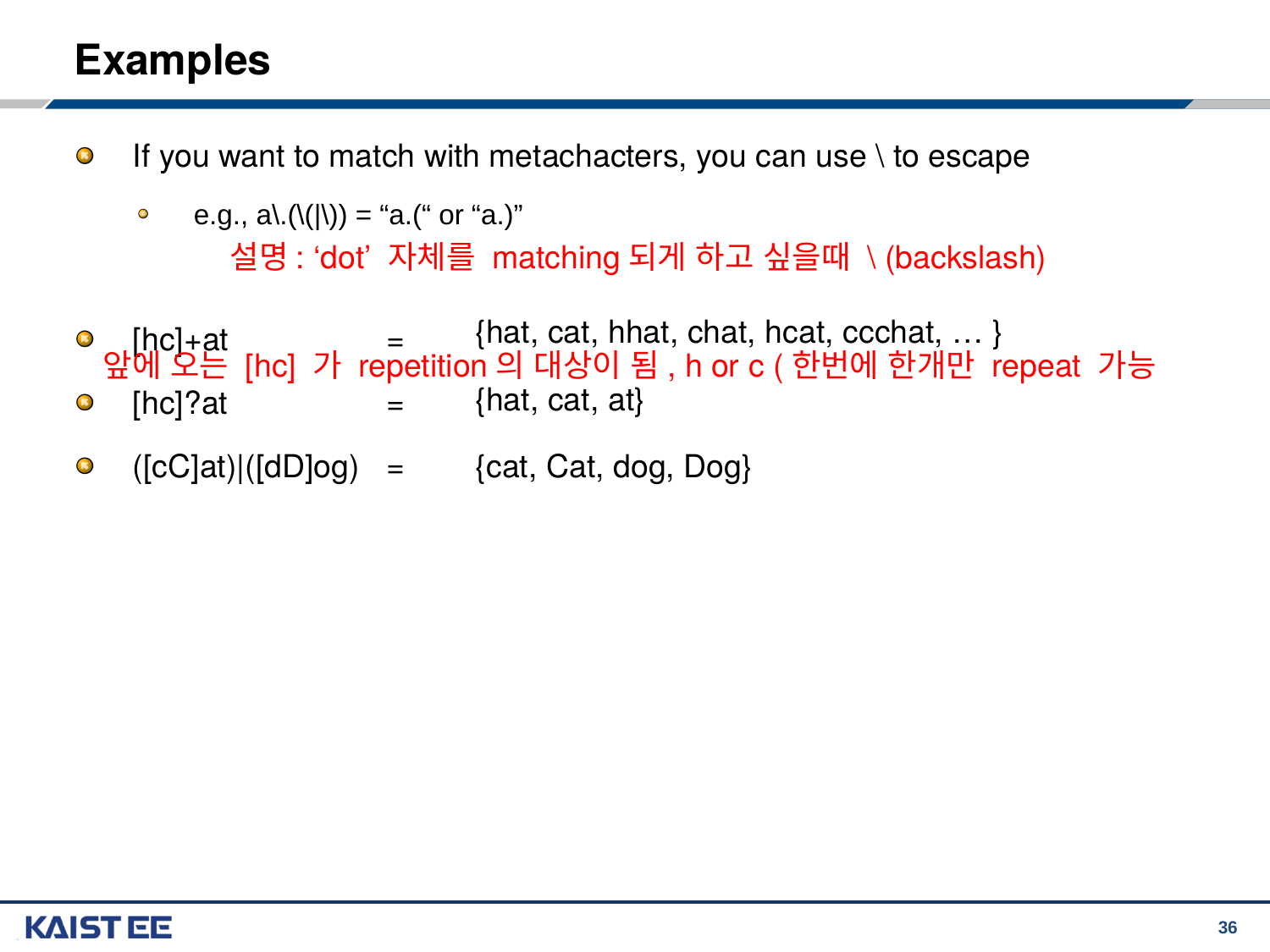

# Examples
If you want to match with metachacters, you can use \ to escape
e.g., a\.(\(|\)) = “a.(“ or “a.)”

[hc]+at 		=
[hc]?at 		=
([cC]at)|([dD]og) 	=

설명: ‘dot’ 자체를 matching되게 하고 싶을때 \ (backslash)
{hat, cat, hhat, chat, hcat, ccchat, … }
앞에 오는 [hc] 가 repetition의 대상이 됨, h or c (한번에 한개만 repeat 가능
{hat, cat, at}
{cat, Cat, dog, Dog}